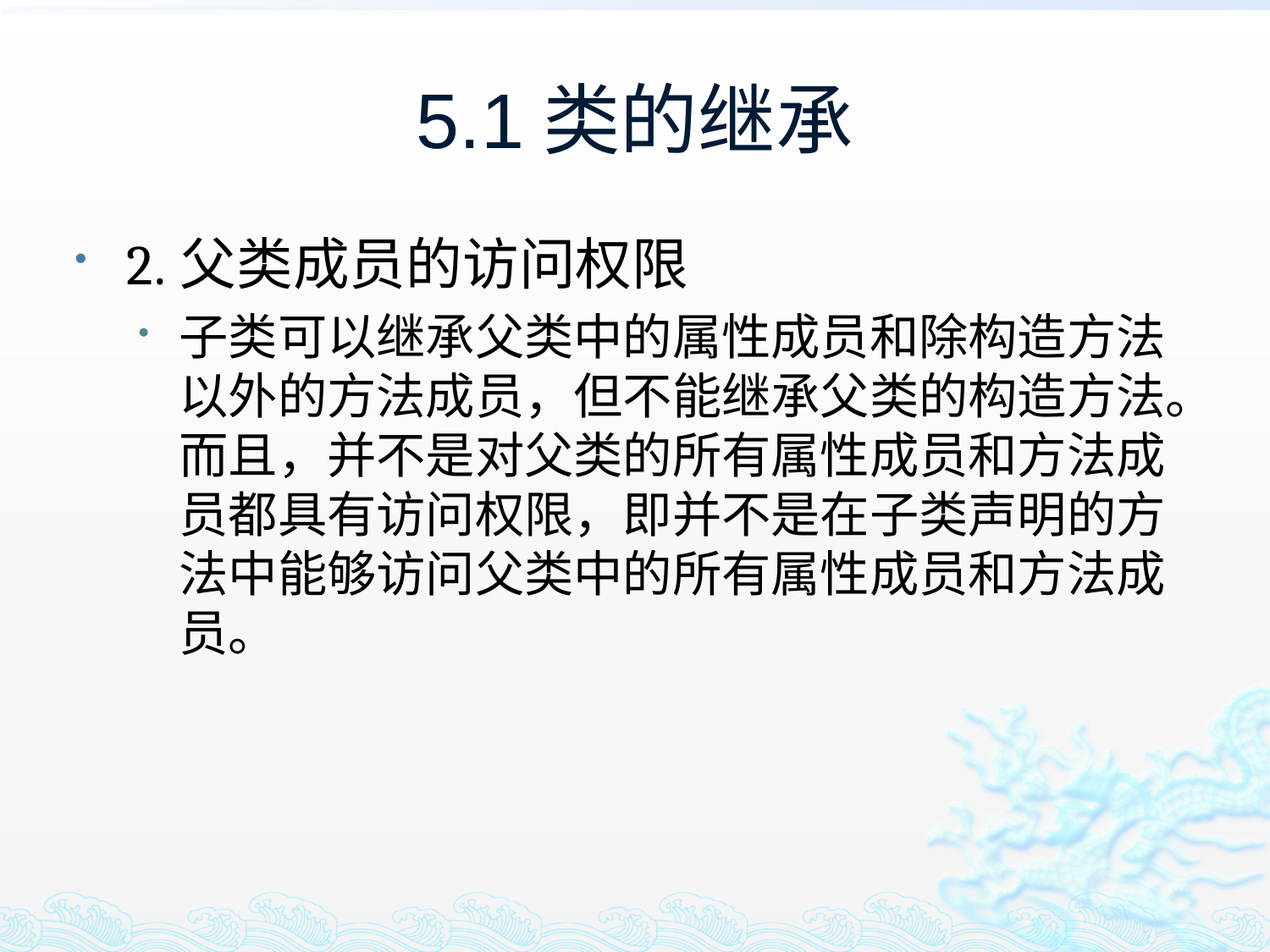

# 5.1类的继承
2.父类成员的访问权限
子类可以继承父类中的属性成员和除构造方法以外的方法成员，但不能继承父类的构造方法。而且，并不是对父类的所有属性成员和方法成员都具有访问权限，即并不是在子类声明的方法中能够访问父类中的所有属性成员和方法成员。